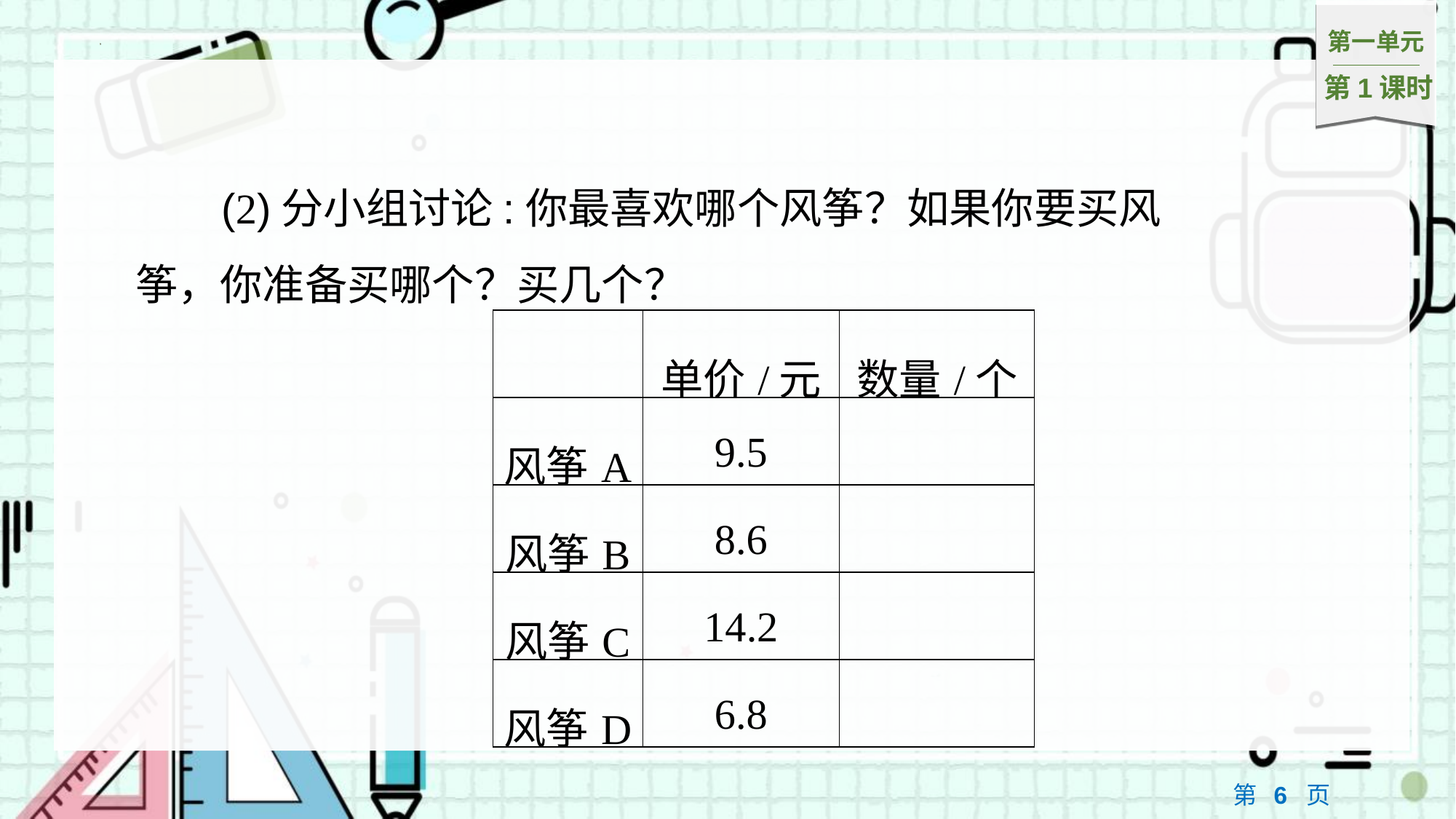

(2)分小组讨论:你最喜欢哪个风筝？如果你要买风筝，你准备买哪个？买几个？
|  | 单价/元 | 数量/个 |
| --- | --- | --- |
| 风筝A | 9.5 |  |
| 风筝B | 8.6 |  |
| 风筝C | 14.2 |  |
| 风筝D | 6.8 |  |